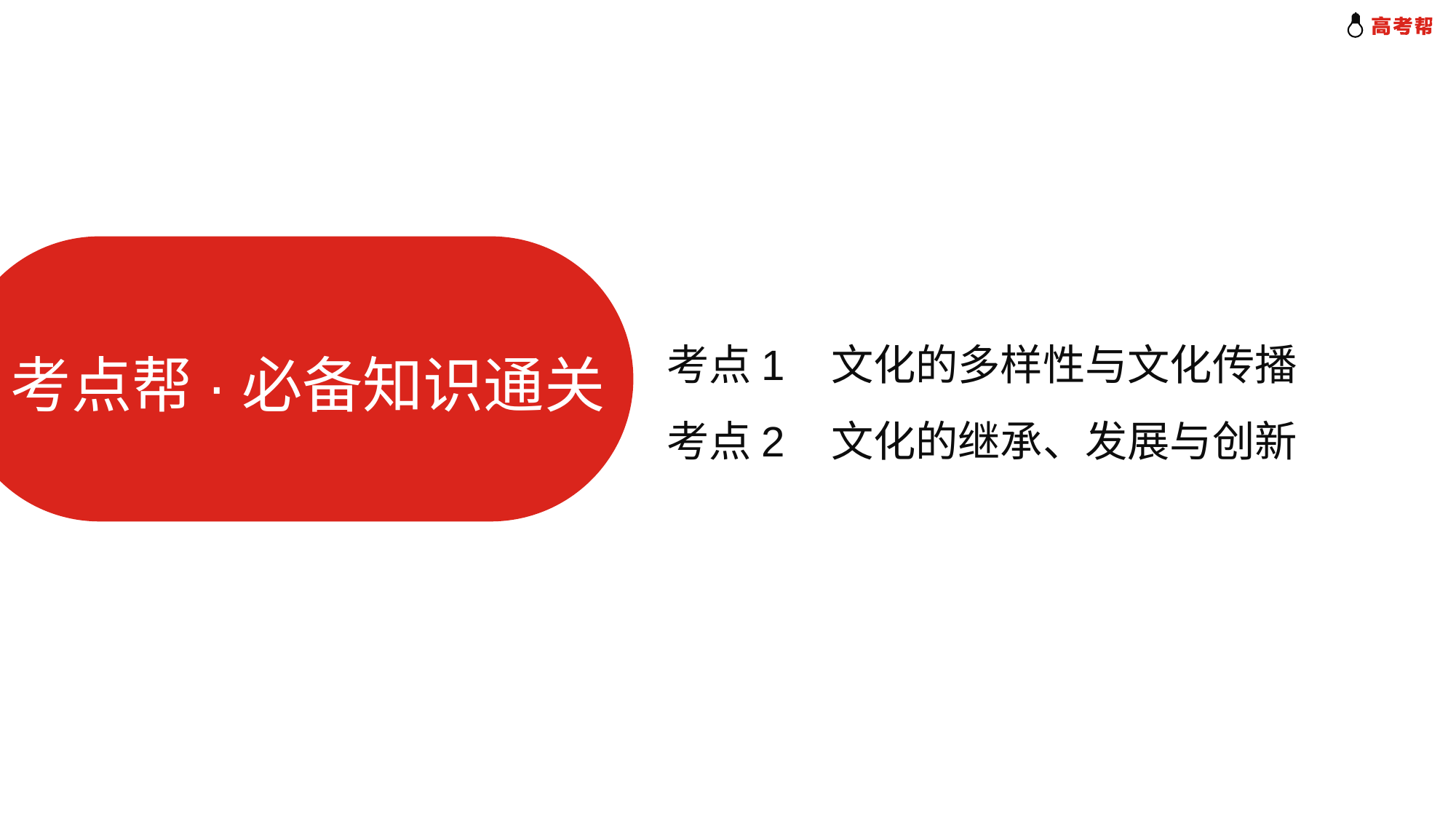

考点1   文化的多样性与文化传播
考点2   文化的继承、发展与创新

考点帮·必备知识通关